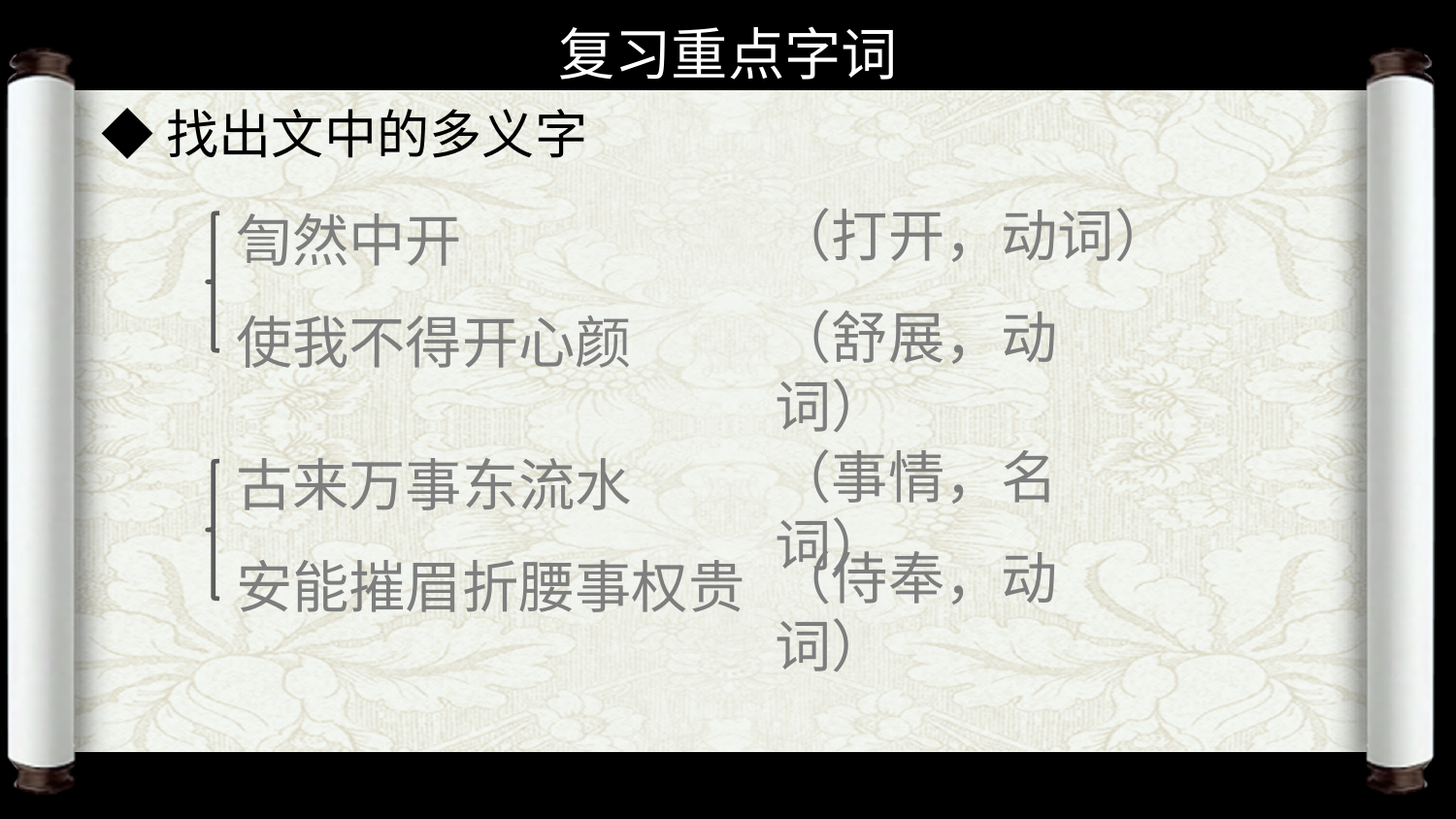

复习重点字词
◆找出文中的多义字
訇然中开
使我不得开心颜
古来万事东流水
安能摧眉折腰事权贵
（打开，动词）

（舒展，动词）
（事情，名词）

（侍奉，动词）